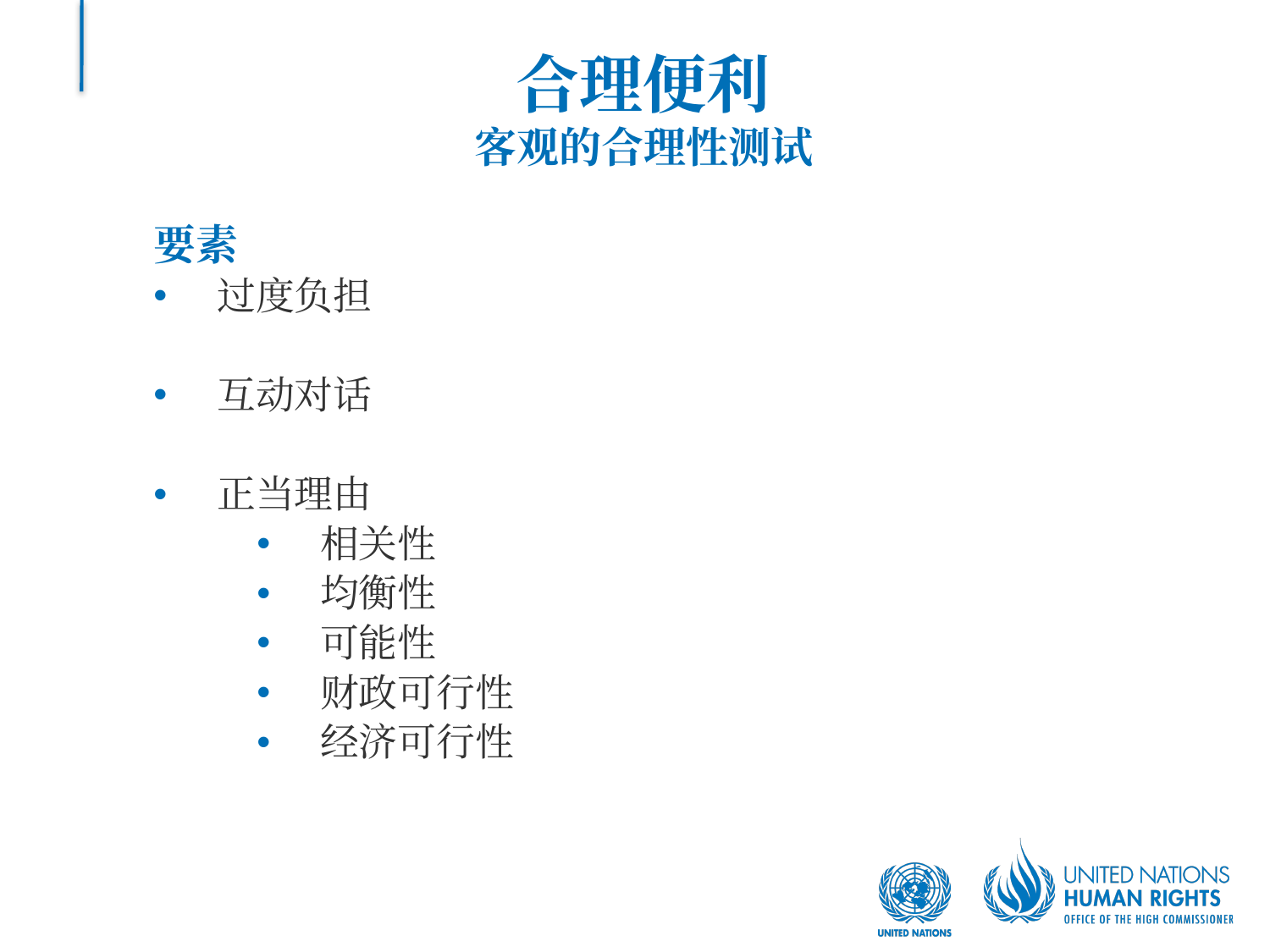

# 合理便利 客观的合理性测试
要素
过度负担

互动对话

正当理由
相关性
均衡性
可能性
财政可行性
经济可行性